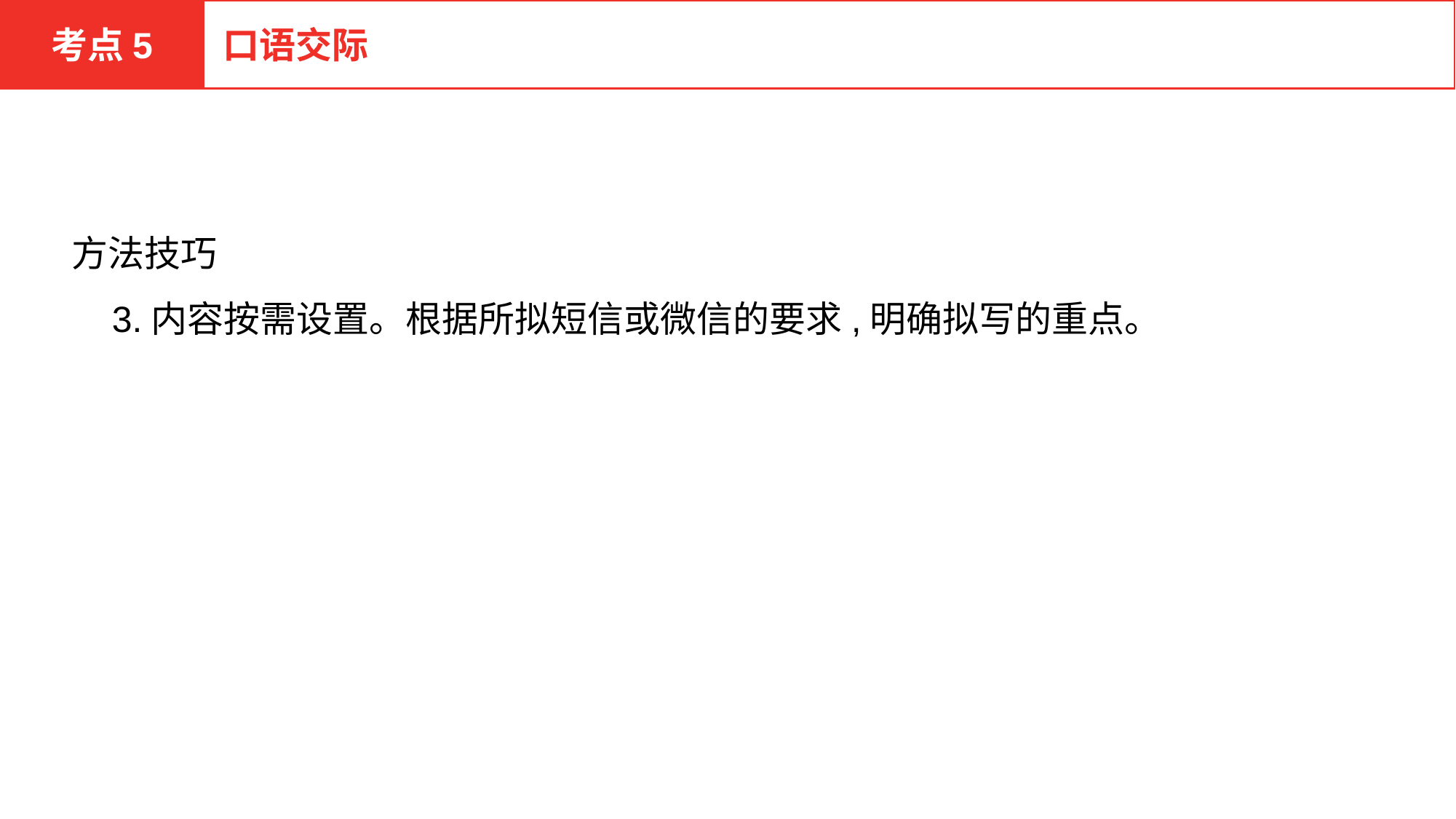

考点5
口语交际
方法技巧
    3.内容按需设置。根据所拟短信或微信的要求,明确拟写的重点。